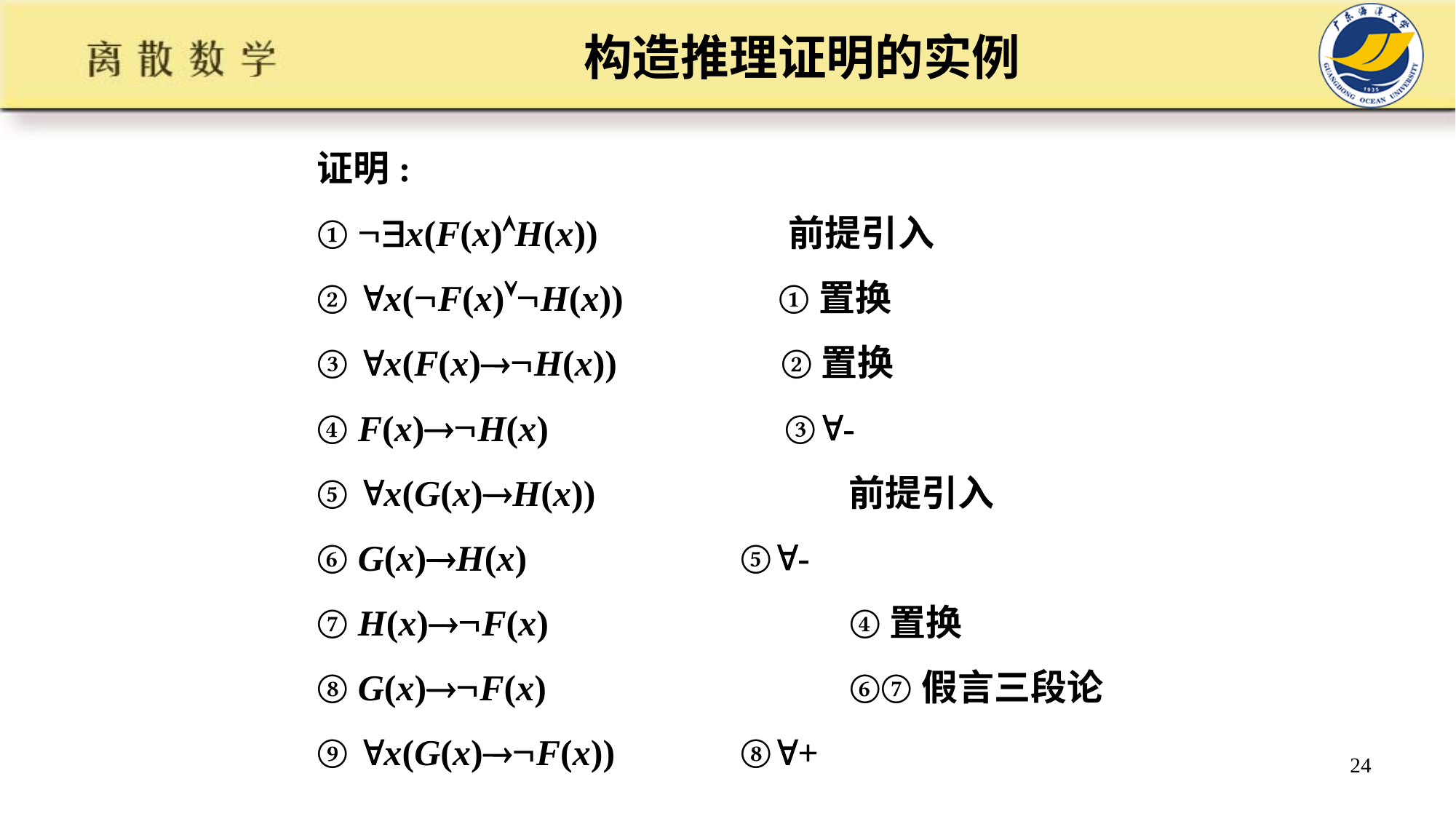

# 构造推理证明的实例
证明:
① ¬∃x(F(x)∧H(x))                    前提引入
② ∀x(¬F(x)∨¬H(x))                 ①置换
③ ∀x(F(x)→¬H(x))                  ②置换
④ F(x)→¬H(x)                          ③∀-
⑤ ∀x(G(x)→H(x))              	     前提引入
⑥ G(x)→H(x)            	      ⑤∀-
⑦ H(x)→¬F(x)     		      ④置换
⑧ G(x)→¬F(x)       		      ⑥⑦假言三段论
⑨ ∀x(G(x)→¬F(x))   	      ⑧∀+
24